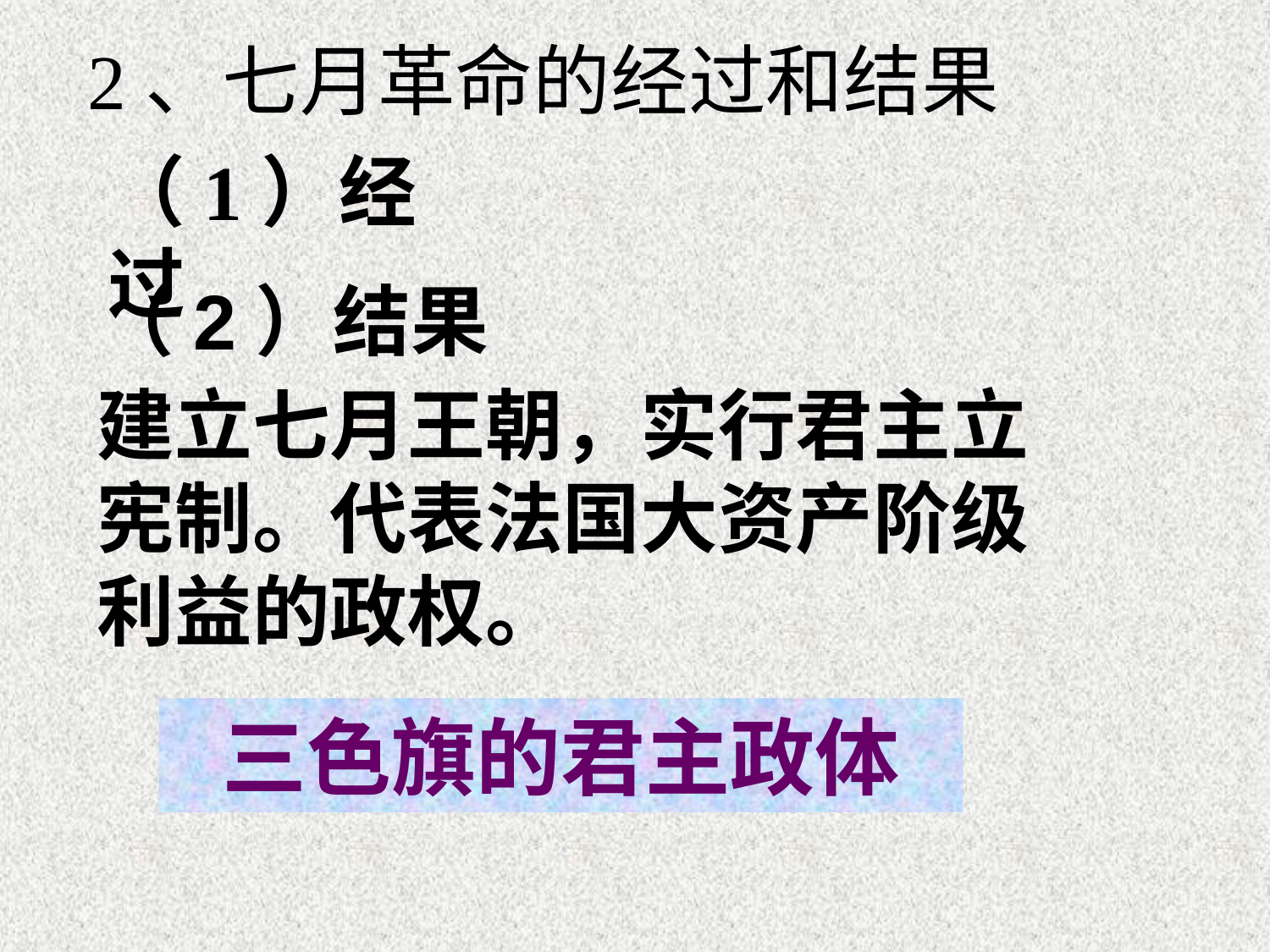

2、七月革命的经过和结果
（1）经过
（2）结果
建立七月王朝，实行君主立宪制。代表法国大资产阶级利益的政权。
三色旗的君主政体